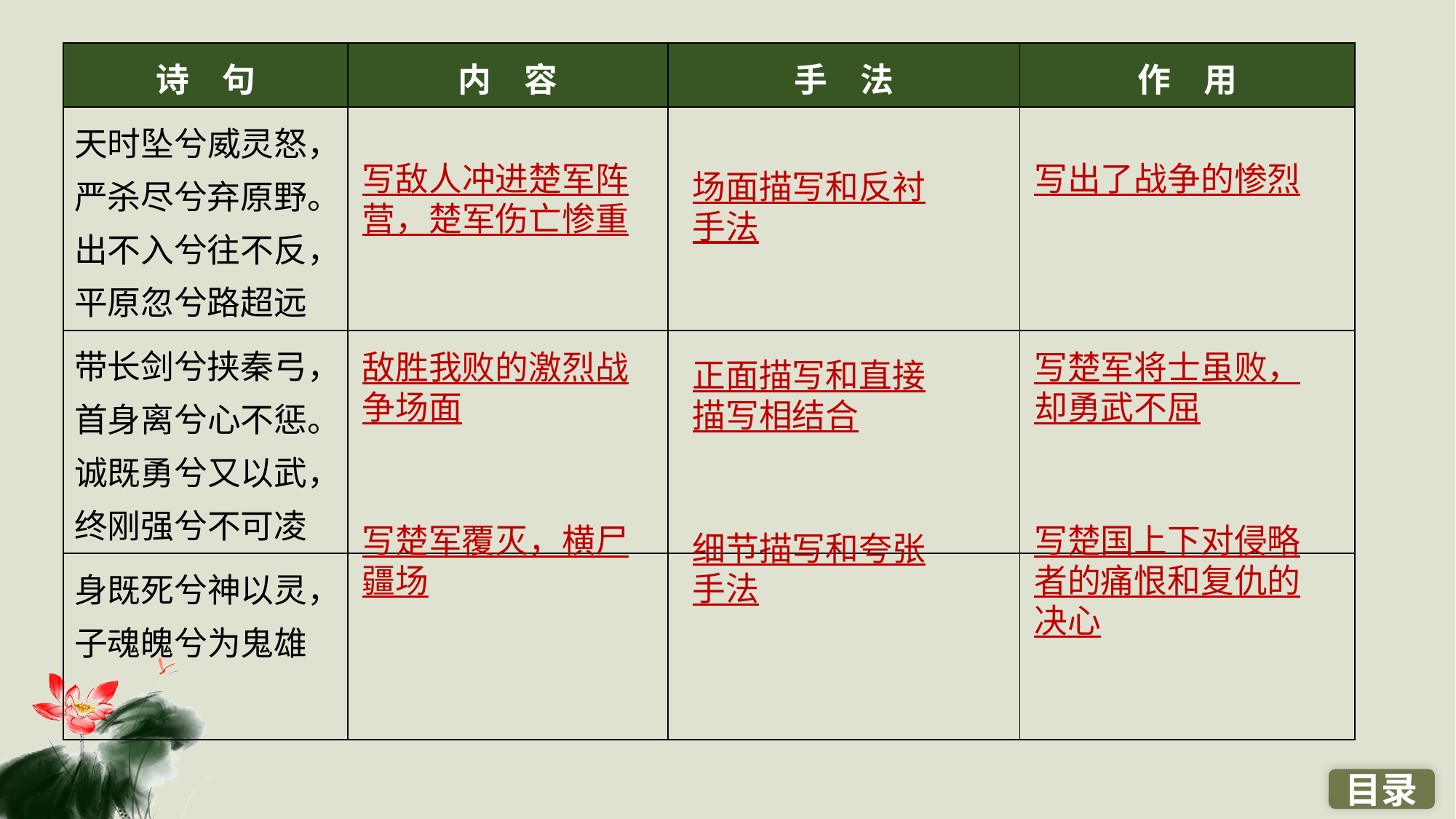

| 诗　句 | 内　容 | 手　法 | 作　用 |
| --- | --- | --- | --- |
| 天时坠兮威灵怒，严杀尽兮弃原野。出不入兮往不反，平原忽兮路超远 |  |  |  |
| 带长剑兮挟秦弓，首身离兮心不惩。诚既勇兮又以武，终刚强兮不可凌 |  |  |  |
| 身既死兮神以灵，子魂魄兮为鬼雄 |  |  |  |
写敌人冲进楚军阵
营，楚军伤亡惨重
写出了战争的惨烈
场面描写和反衬
手法
敌胜我败的激烈战
争场面
写楚军将士虽败，却勇武不屈
正面描写和直接
描写相结合
写楚军覆灭，横尸
疆场
写楚国上下对侵略者的痛恨和复仇的决心
细节描写和夸张
手法